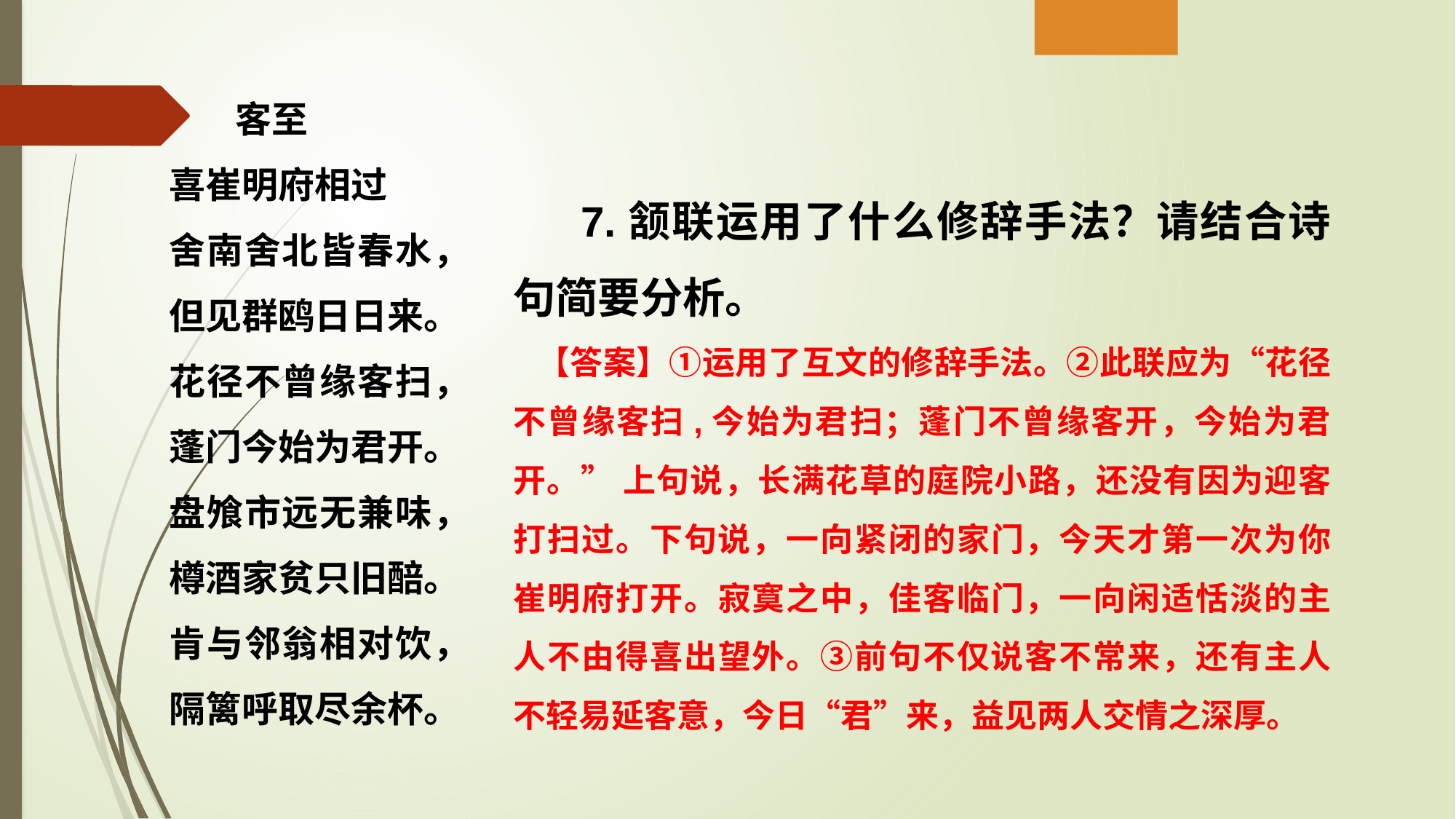

客至
喜崔明府相过
舍南舍北皆春水，但见群鸥日日来。
花径不曾缘客扫，蓬门今始为君开。
盘飧市远无兼味，樽酒家贫只旧醅。
肯与邻翁相对饮，隔篱呼取尽余杯。

     7.颔联运用了什么修辞手法？请结合诗句简要分析。
  【答案】①运用了互文的修辞手法。②此联应为“花径不曾缘客扫,今始为君扫；蓬门不曾缘客开，今始为君开。” 上句说，长满花草的庭院小路，还没有因为迎客打扫过。下句说，一向紧闭的家门，今天才第一次为你崔明府打开。寂寞之中，佳客临门，一向闲适恬淡的主人不由得喜出望外。③前句不仅说客不常来，还有主人不轻易延客意，今日“君”来，益见两人交情之深厚。